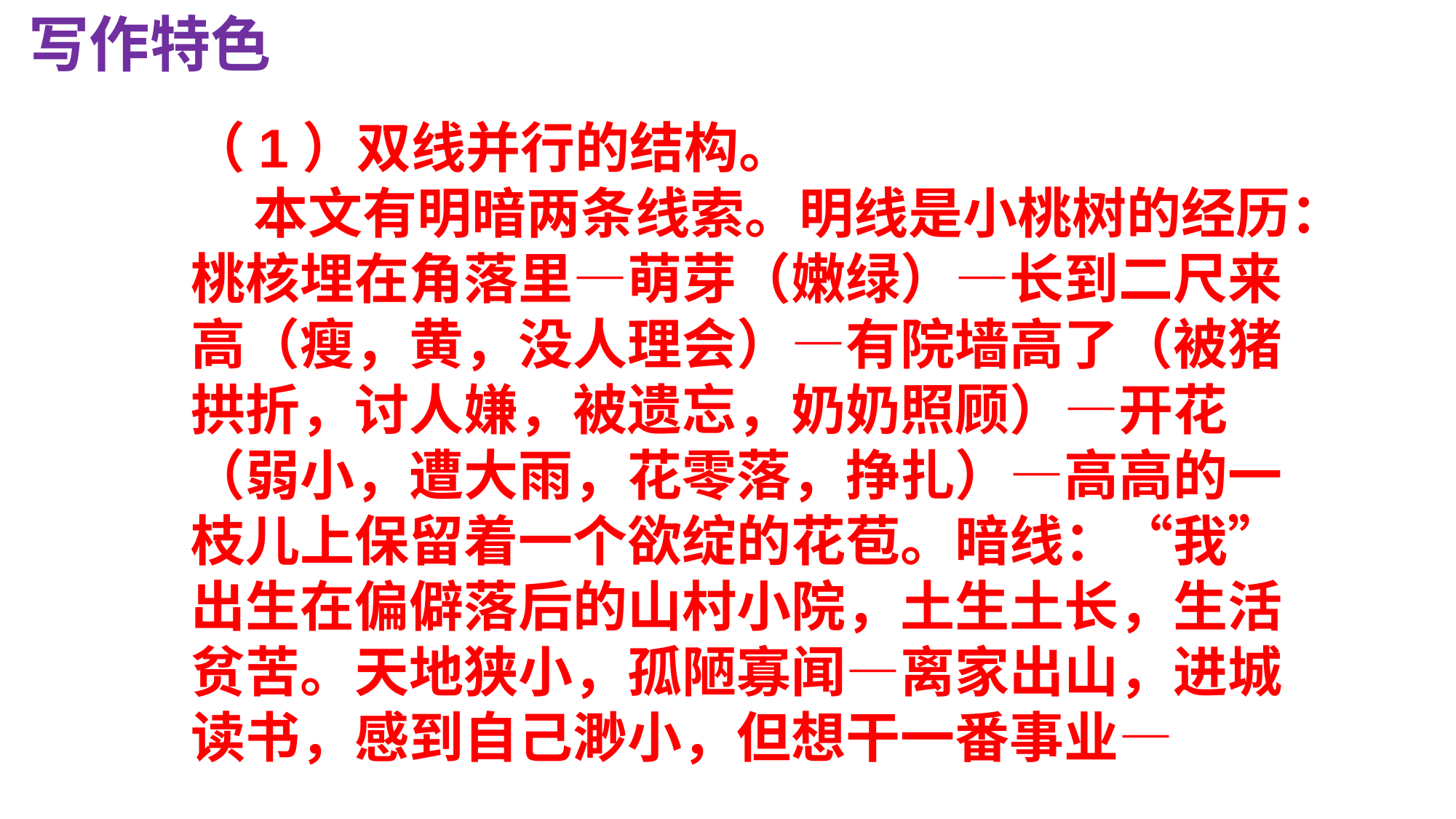

写作特色
（1）双线并行的结构。
    本文有明暗两条线索。明线是小桃树的经历：桃核埋在角落里—萌芽（嫩绿）—长到二尺来高（瘦，黄，没人理会）—有院墙高了（被猪拱折，讨人嫌，被遗忘，奶奶照顾）—开花（弱小，遭大雨，花零落，挣扎）—高高的一枝儿上保留着一个欲绽的花苞。暗线：“我”出生在偏僻落后的山村小院，土生土长，生活贫苦。天地狭小，孤陋寡闻—离家出山，进城读书，感到自己渺小，但想干一番事业—